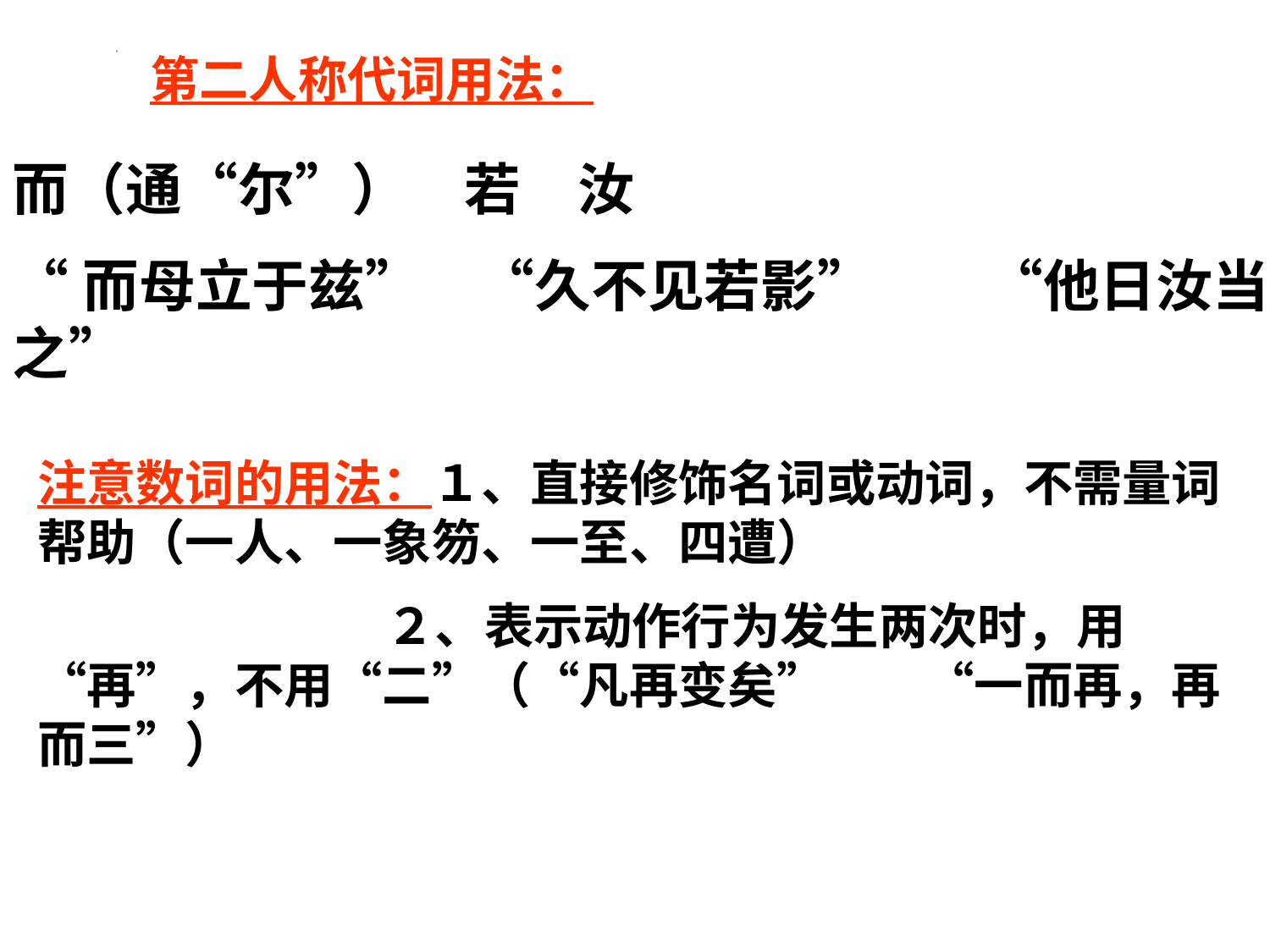

第二人称代词用法：
而（通“尔”）　若　汝
“而母立于兹”　“久不见若影”　　“他日汝当用之”
注意数词的用法：１、直接修饰名词或动词，不需量词帮助（一人、一象笏、一至、四遭）
                              ２、表示动作行为发生两次时，用“再”，不用“二”（“凡再变矣”　　“一而再，再而三”）